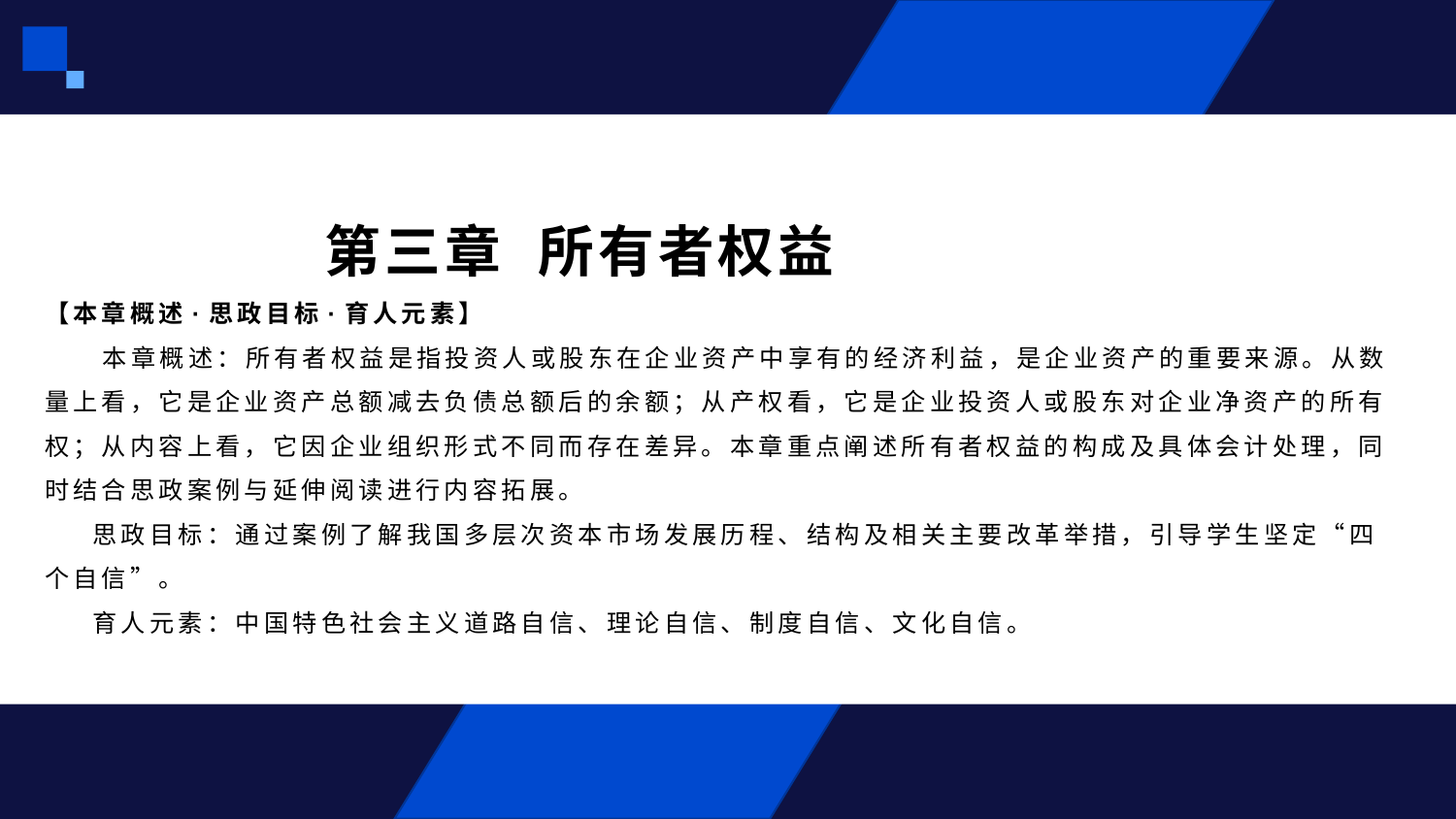

# 第三章  所有者权益 【本章概述·思政目标·育人元素】 本章概述：所有者权益是指投资人或股东在企业资产中享有的经济利益，是企业资产的重要来源。从数量上看，它是企业资产总额减去负债总额后的余额；从产权看，它是企业投资人或股东对企业净资产的所有权；从内容上看，它因企业组织形式不同而存在差异。本章重点阐述所有者权益的构成及具体会计处理，同时结合思政案例与延伸阅读进行内容拓展。 思政目标：通过案例了解我国多层次资本市场发展历程、结构及相关主要改革举措，引导学生坚定“四个自信”。 育人元素：中国特色社会主义道路自信、理论自信、制度自信、文化自信。